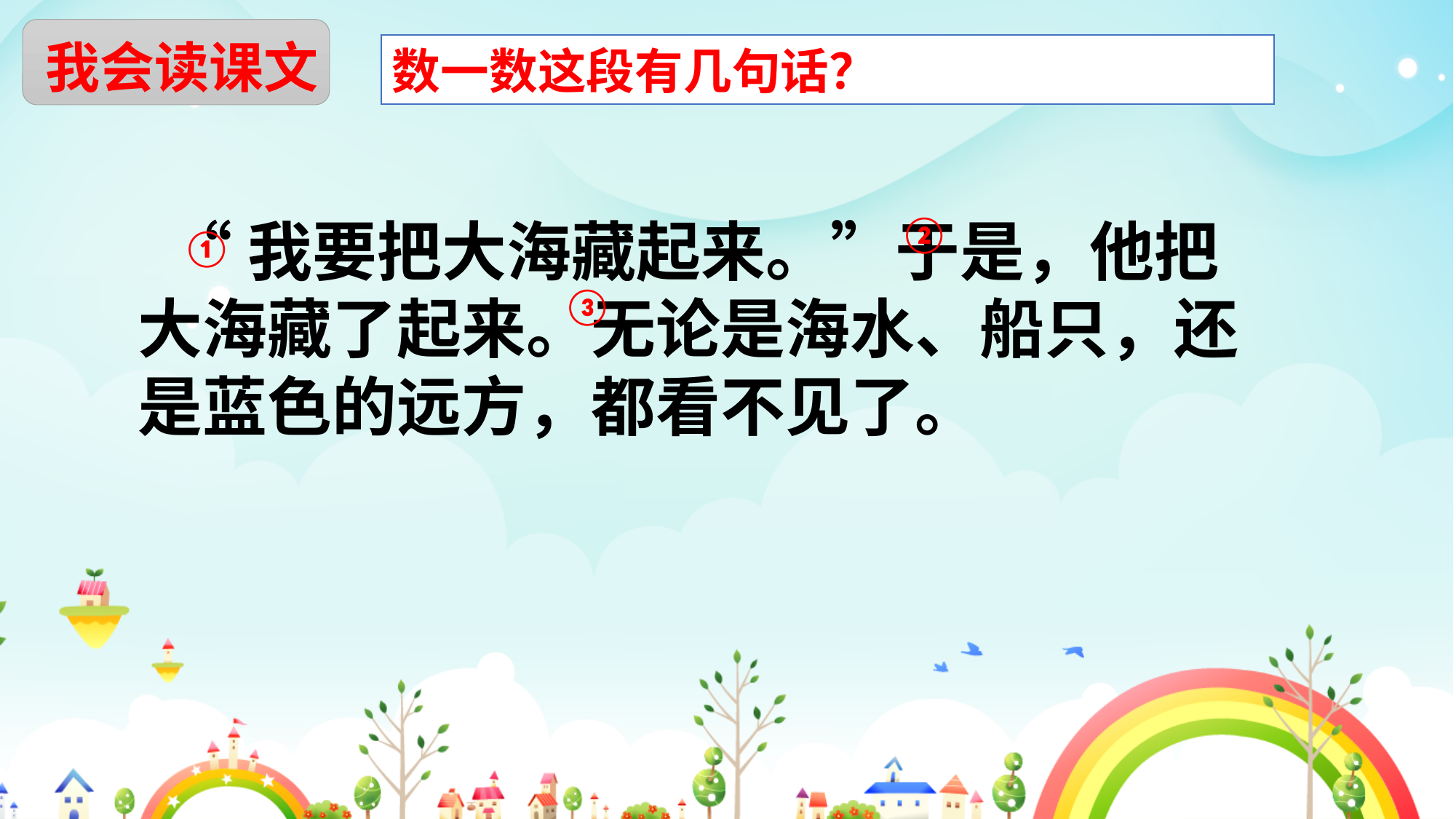

我会读课文
数一数这段有几句话？
  “我要把大海藏起来。”于是，他把大海藏了起来。无论是海水、船只，还是蓝色的远方，都看不见了。
②
①
③